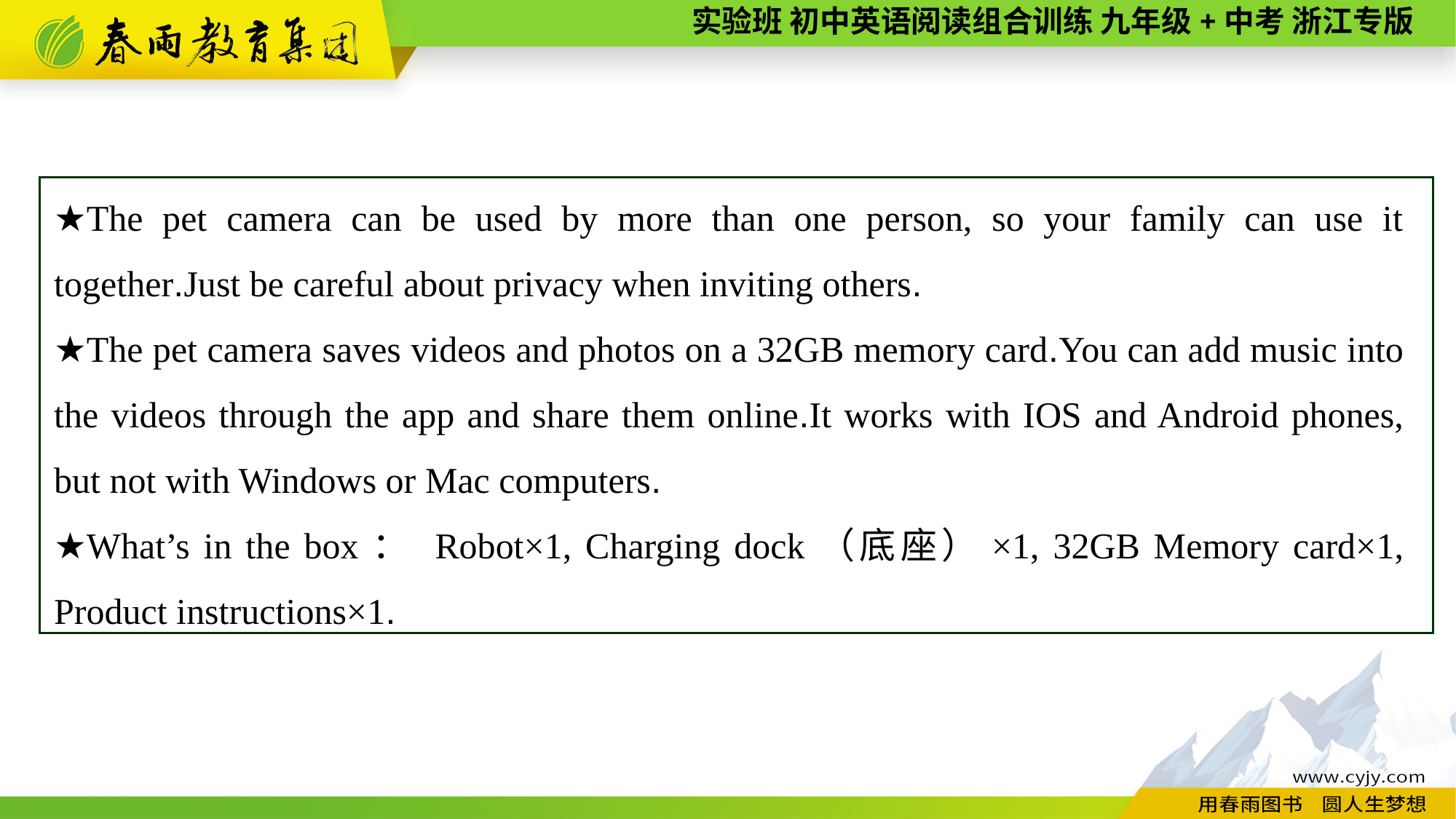

★The pet camera can be used by more than one person, so your family can use it together.Just be careful about privacy when inviting others.
★The pet camera saves videos and photos on a 32GB memory card.You can add music into the videos through the app and share them online.It works with IOS and Android phones, but not with Windows or Mac computers.
★What’s in the box： Robot×1, Charging dock（底座）×1, 32GB Memory card×1, Product instructions×1.